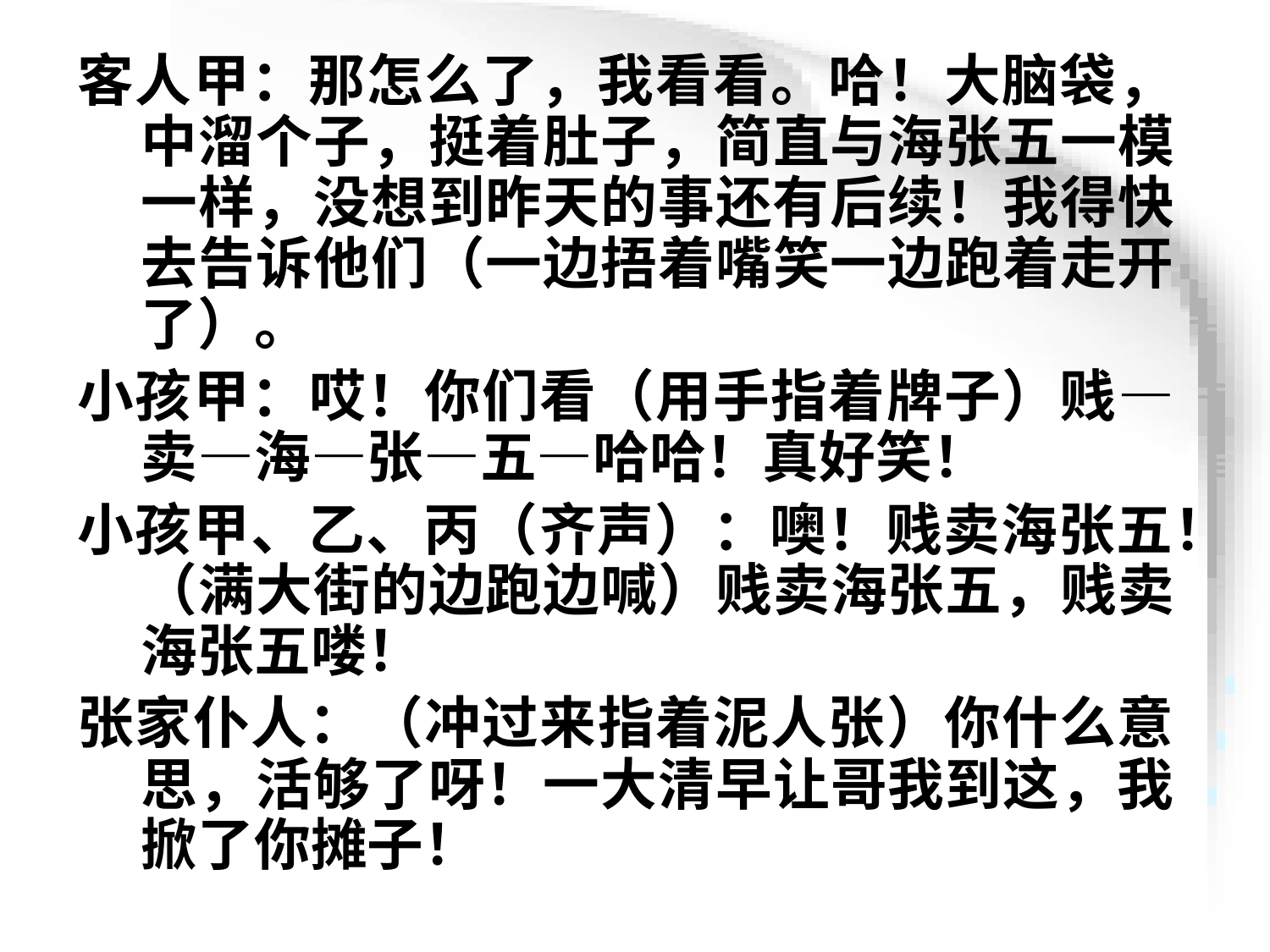

客人甲：那怎么了，我看看。哈！大脑袋，中溜个子，挺着肚子，简直与海张五一模一样，没想到昨天的事还有后续！我得快去告诉他们（一边捂着嘴笑一边跑着走开了）。
小孩甲：哎！你们看（用手指着牌子）贱—卖—海—张—五—哈哈！真好笑！
小孩甲、乙、丙（齐声）：噢！贱卖海张五！（满大街的边跑边喊）贱卖海张五，贱卖海张五喽！
张家仆人：（冲过来指着泥人张）你什么意思，活够了呀！一大清早让哥我到这，我掀了你摊子！